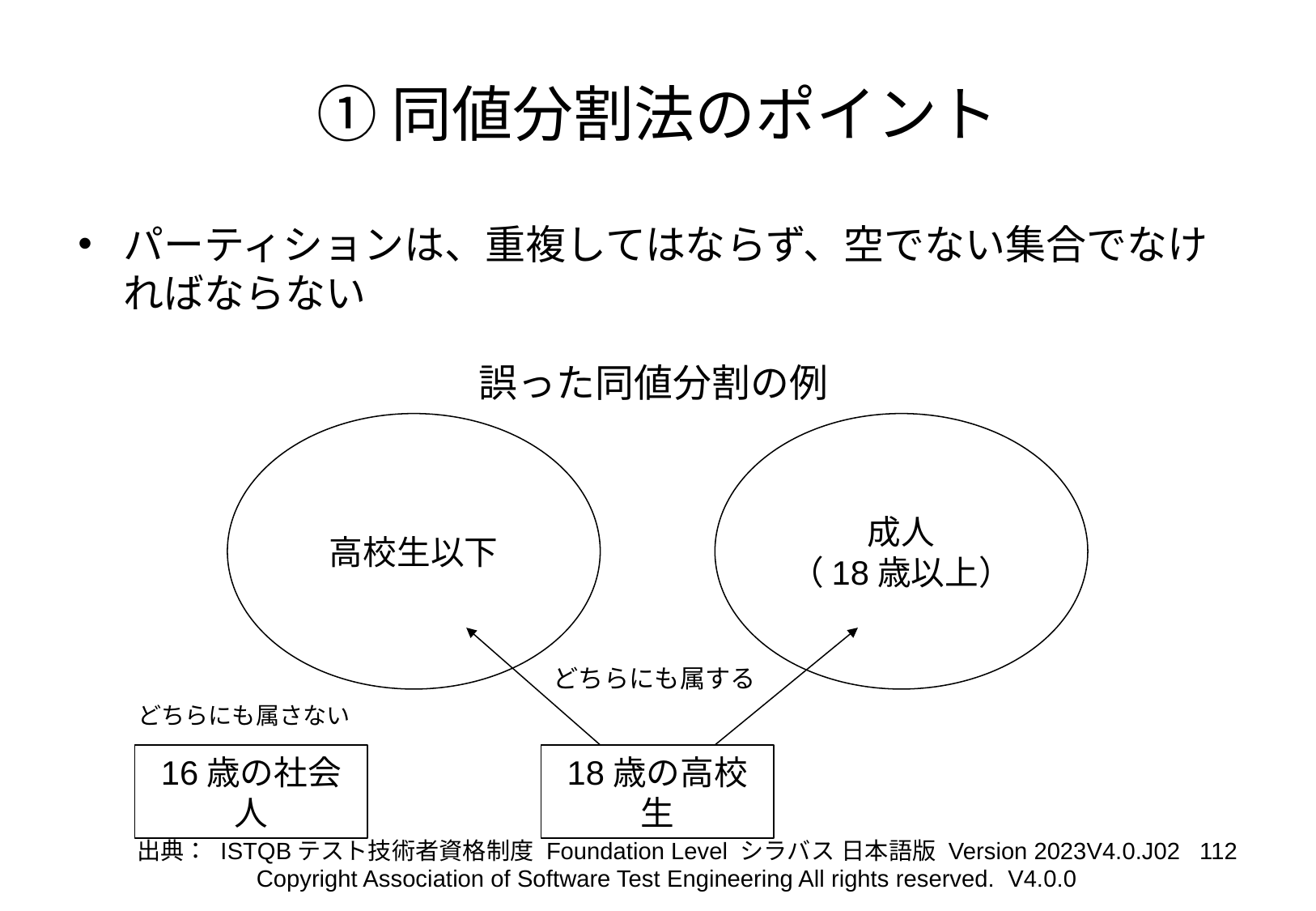

# ①同値分割法のポイント
パーティションは、重複してはならず、空でない集合でなければならない
誤った同値分割の例
高校生以下
成人
（18歳以上）
どちらにも属する
どちらにも属さない
16歳の社会人
18歳の高校生
112
出典： ISTQBテスト技術者資格制度 Foundation Level シラバス 日本語版 Version 2023V4.0.J02
Copyright Association of Software Test Engineering All rights reserved.  V4.0.0